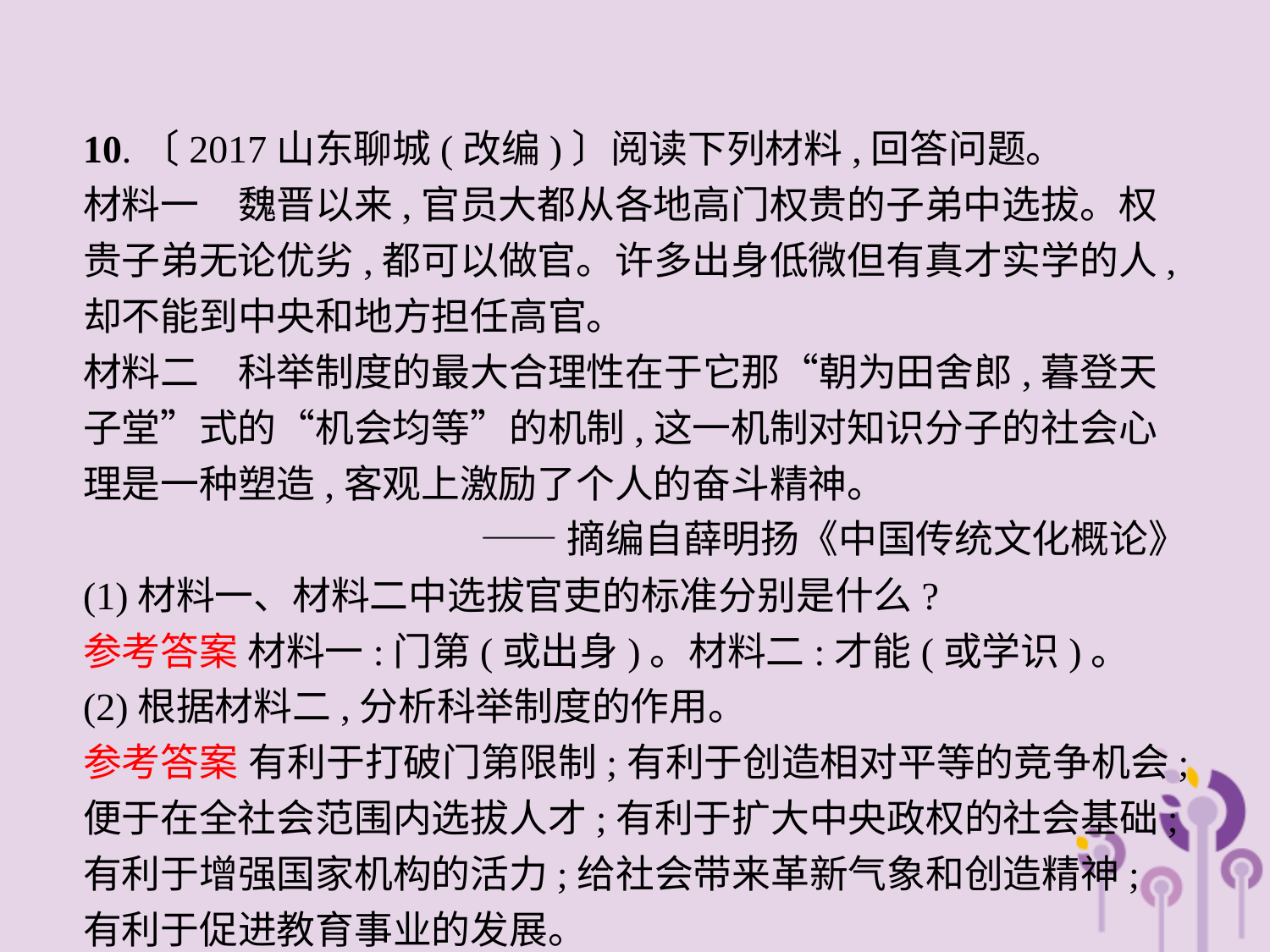

10.〔2017山东聊城(改编)〕阅读下列材料,回答问题。
材料一　魏晋以来,官员大都从各地高门权贵的子弟中选拔。权贵子弟无论优劣,都可以做官。许多出身低微但有真才实学的人,却不能到中央和地方担任高官。
材料二　科举制度的最大合理性在于它那“朝为田舍郎,暮登天子堂”式的“机会均等”的机制,这一机制对知识分子的社会心理是一种塑造,客观上激励了个人的奋斗精神。
——摘编自薛明扬《中国传统文化概论》
(1)材料一、材料二中选拔官吏的标准分别是什么?
参考答案 材料一:门第(或出身)。材料二:才能(或学识)。
(2)根据材料二,分析科举制度的作用。
参考答案 有利于打破门第限制;有利于创造相对平等的竞争机会;便于在全社会范围内选拔人才;有利于扩大中央政权的社会基础;有利于增强国家机构的活力;给社会带来革新气象和创造精神;有利于促进教育事业的发展。